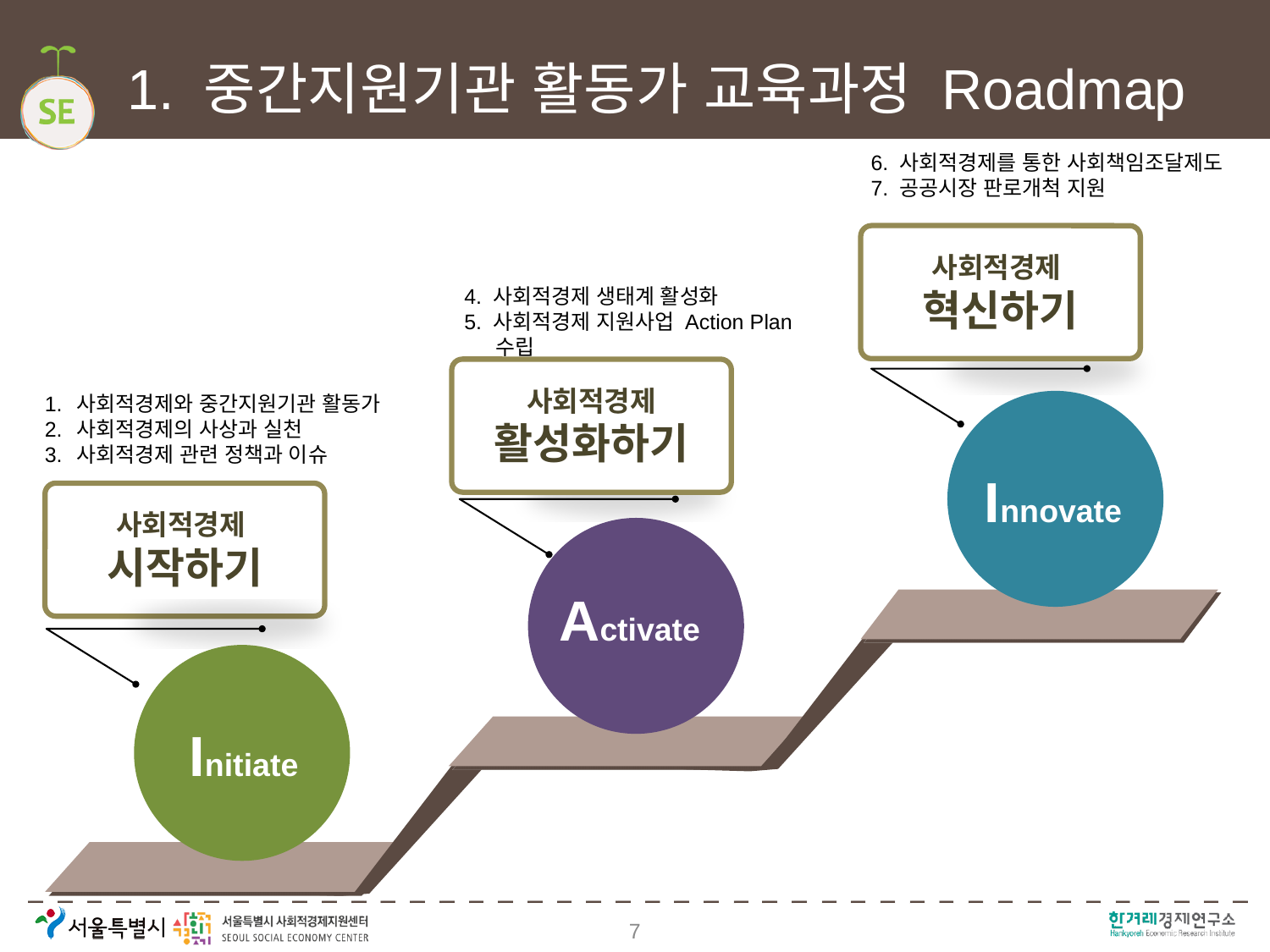

# 1. 중간지원기관 활동가 교육과정 Roadmap
6. 사회적경제를 통한 사회책임조달제도
7. 공공시장 판로개척 지원
사회적경제
혁신하기
4. 사회적경제 생태계 활성화
5. 사회적경제 지원사업 Action Plan 수립
사회적경제
활성화하기

사회적경제와 중간지원기관 활동가
사회적경제의 사상과 실천
사회적경제 관련 정책과 이슈

Innovate
사회적경제
시작하기

Activate

Initiate

7